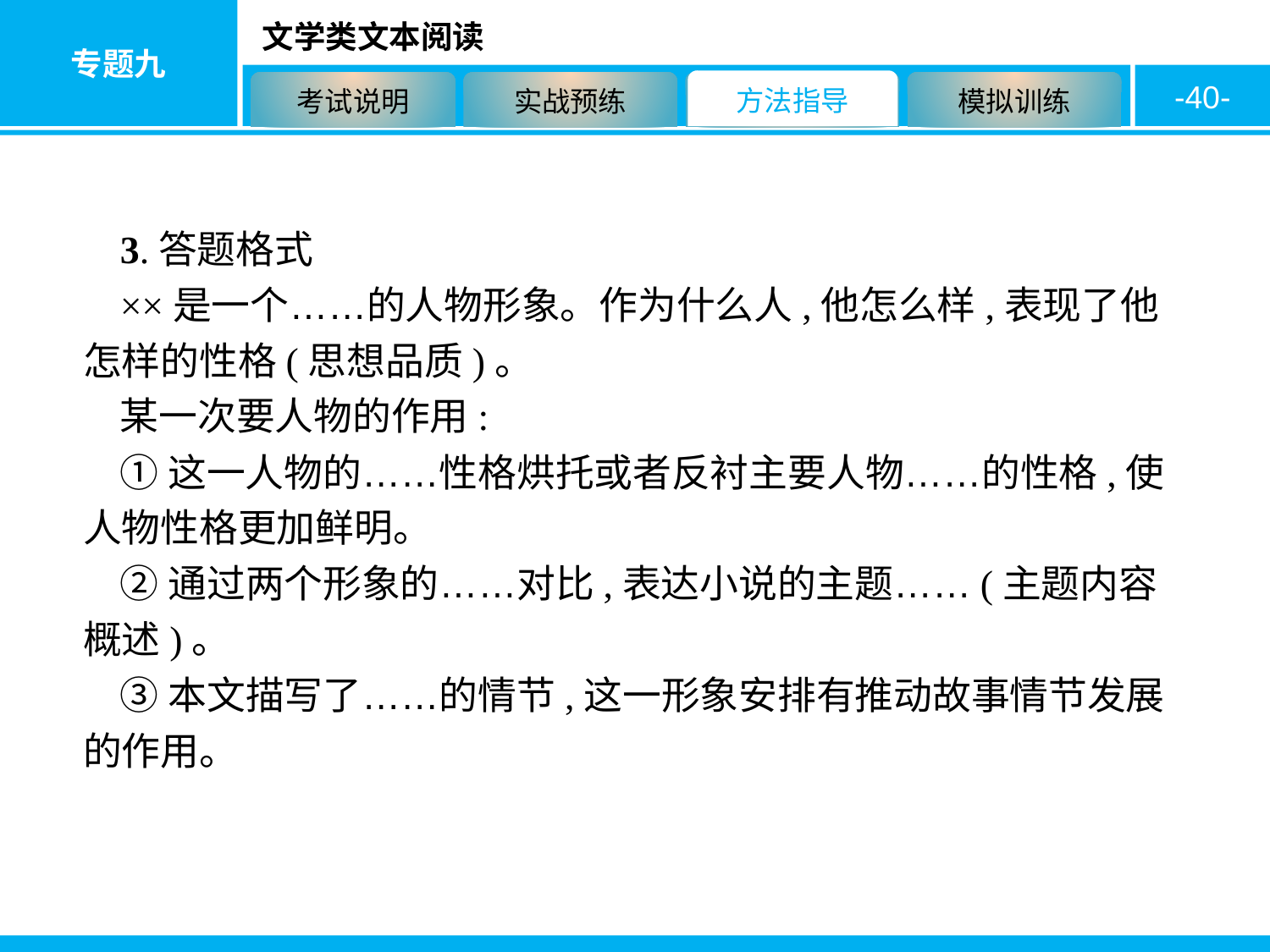

-40-
3.答题格式
××是一个……的人物形象。作为什么人,他怎么样,表现了他怎样的性格(思想品质)。
某一次要人物的作用:
①这一人物的……性格烘托或者反衬主要人物……的性格,使人物性格更加鲜明。
②通过两个形象的……对比,表达小说的主题……(主题内容概述)。
③本文描写了……的情节,这一形象安排有推动故事情节发展的作用。